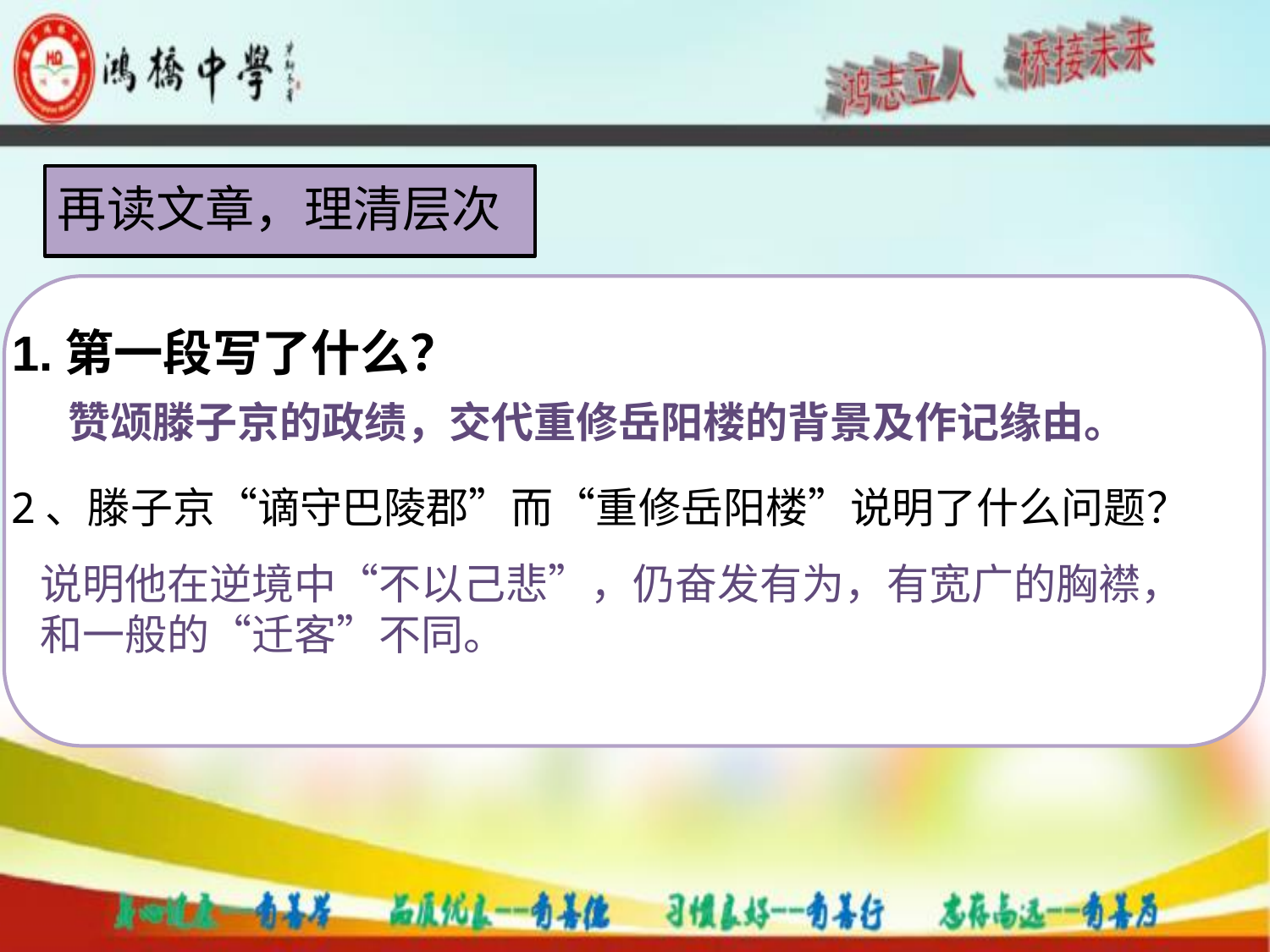

再读文章，理清层次

1.第一段写了什么？
   赞颂滕子京的政绩，交代重修岳阳楼的背景及作记缘由。
2、滕子京“谪守巴陵郡”而“重修岳阳楼”说明了什么问题？
说明他在逆境中“不以己悲”，仍奋发有为，有宽广的胸襟，和一般的“迁客”不同。